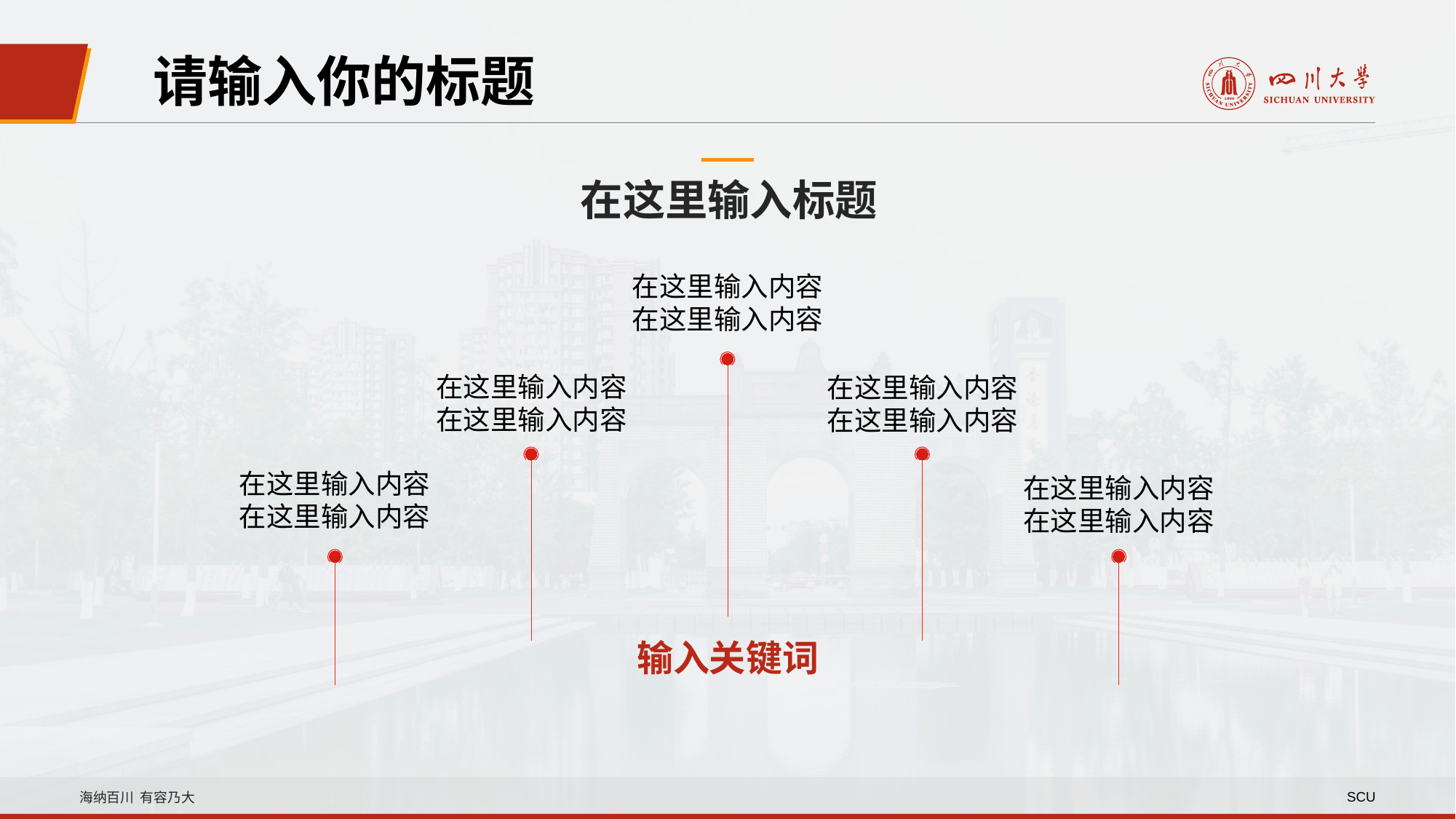

请输入你的标题
在这里输入标题
在这里输入内容
在这里输入内容

在这里输入内容
在这里输入内容
在这里输入内容
在这里输入内容

在这里输入内容
在这里输入内容
在这里输入内容
在这里输入内容

输入关键词